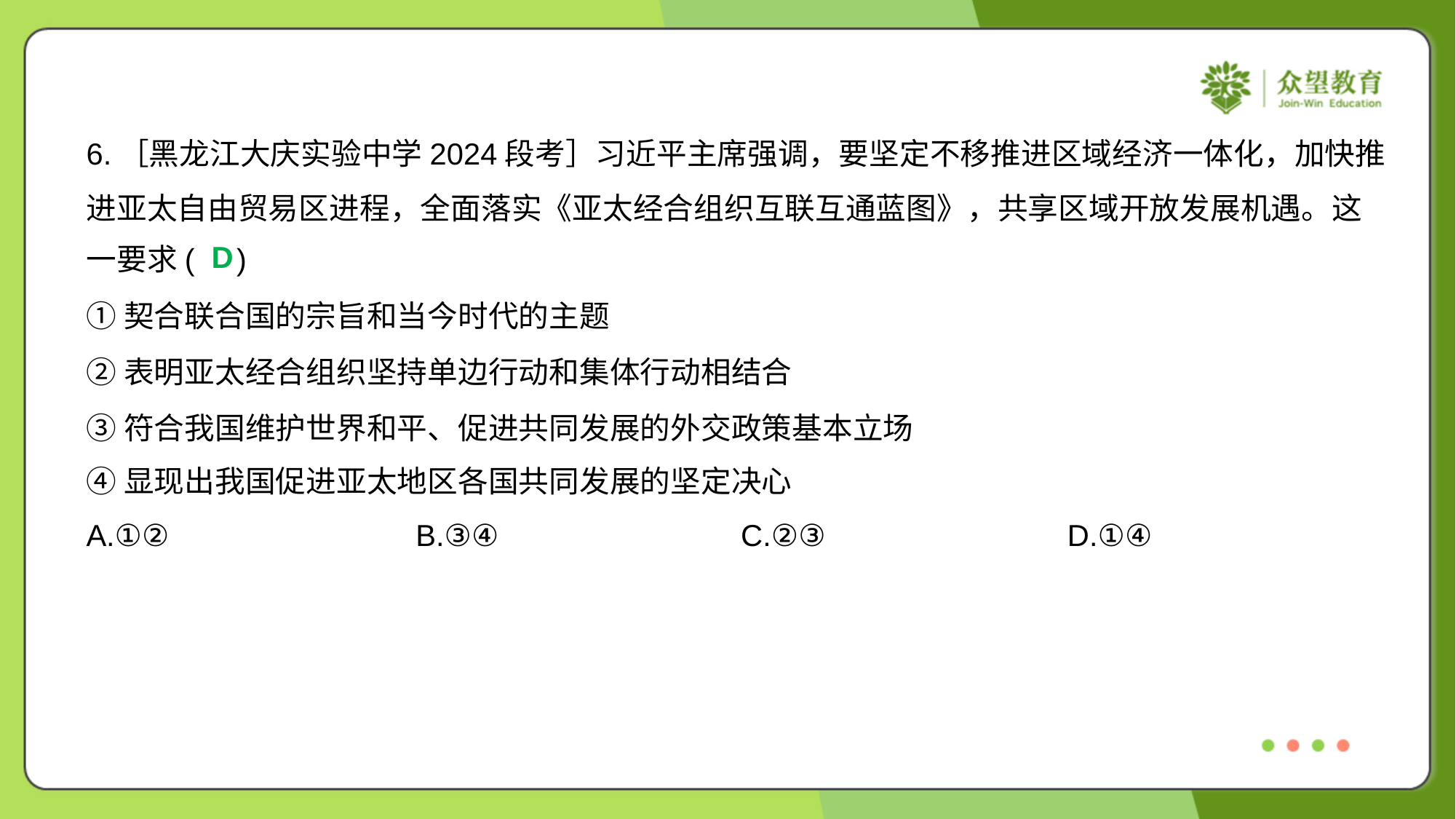

6.［黑龙江大庆实验中学2024段考］习近平主席强调，要坚定不移推进区域经济一体化，加快推
进亚太自由贸易区进程，全面落实《亚太经合组织互联互通蓝图》，共享区域开放发展机遇。这
一要求(     )
D
①契合联合国的宗旨和当今时代的主题
②表明亚太经合组织坚持单边行动和集体行动相结合
③符合我国维护世界和平、促进共同发展的外交政策基本立场
④显现出我国促进亚太地区各国共同发展的坚定决心
A.①②	B.③④	C.②③	D.①④